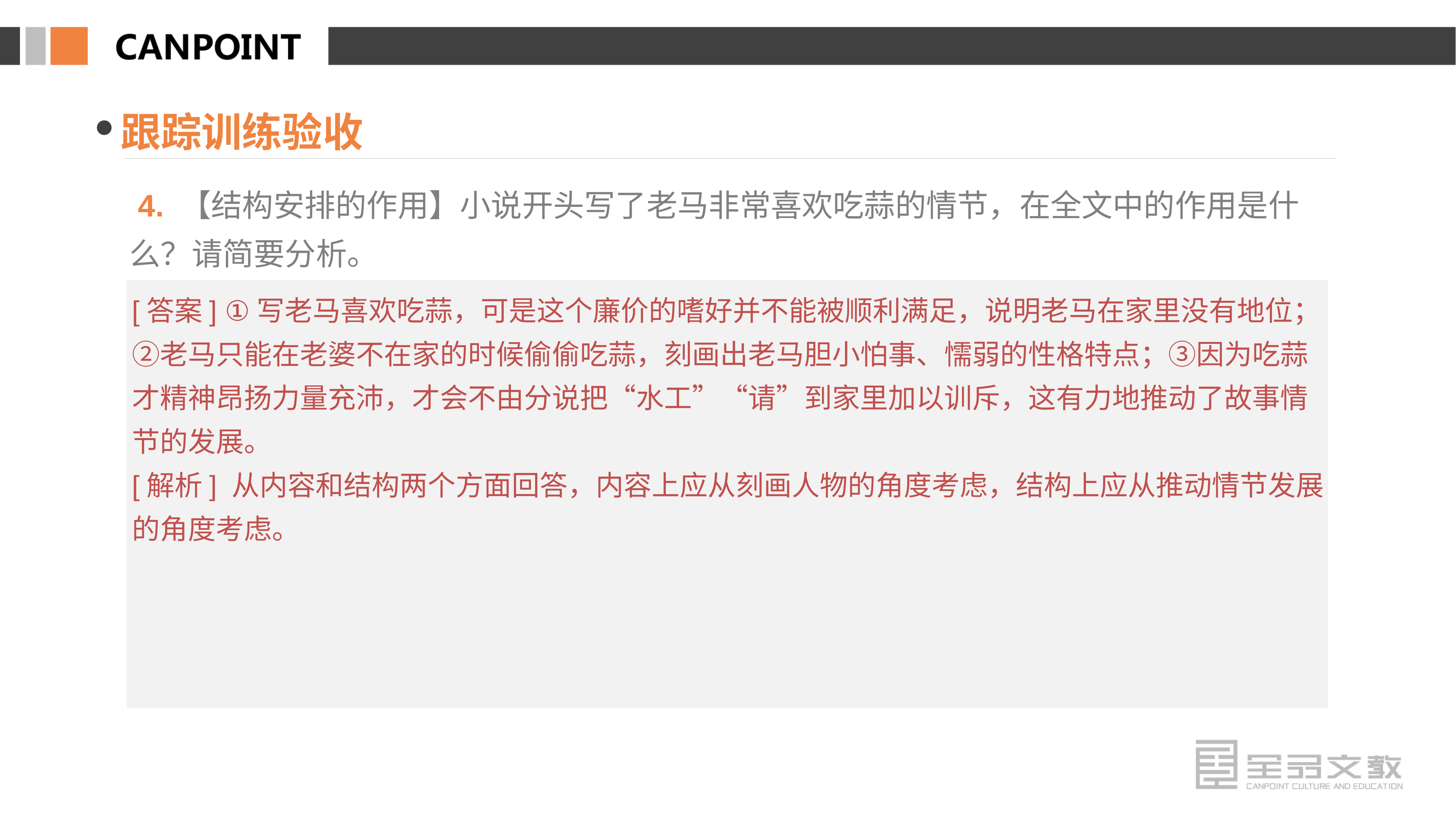

跟踪训练验收

 4. 【结构安排的作用】小说开头写了老马非常喜欢吃蒜的情节，在全文中的作用是什么？请简要分析。

[答案] ①写老马喜欢吃蒜，可是这个廉价的嗜好并不能被顺利满足，说明老马在家里没有地位；②老马只能在老婆不在家的时候偷偷吃蒜，刻画出老马胆小怕事、懦弱的性格特点；③因为吃蒜才精神昂扬力量充沛，才会不由分说把“水工”“请”到家里加以训斥，这有力地推动了故事情节的发展。
[解析] 从内容和结构两个方面回答，内容上应从刻画人物的角度考虑，结构上应从推动情节发展的角度考虑。